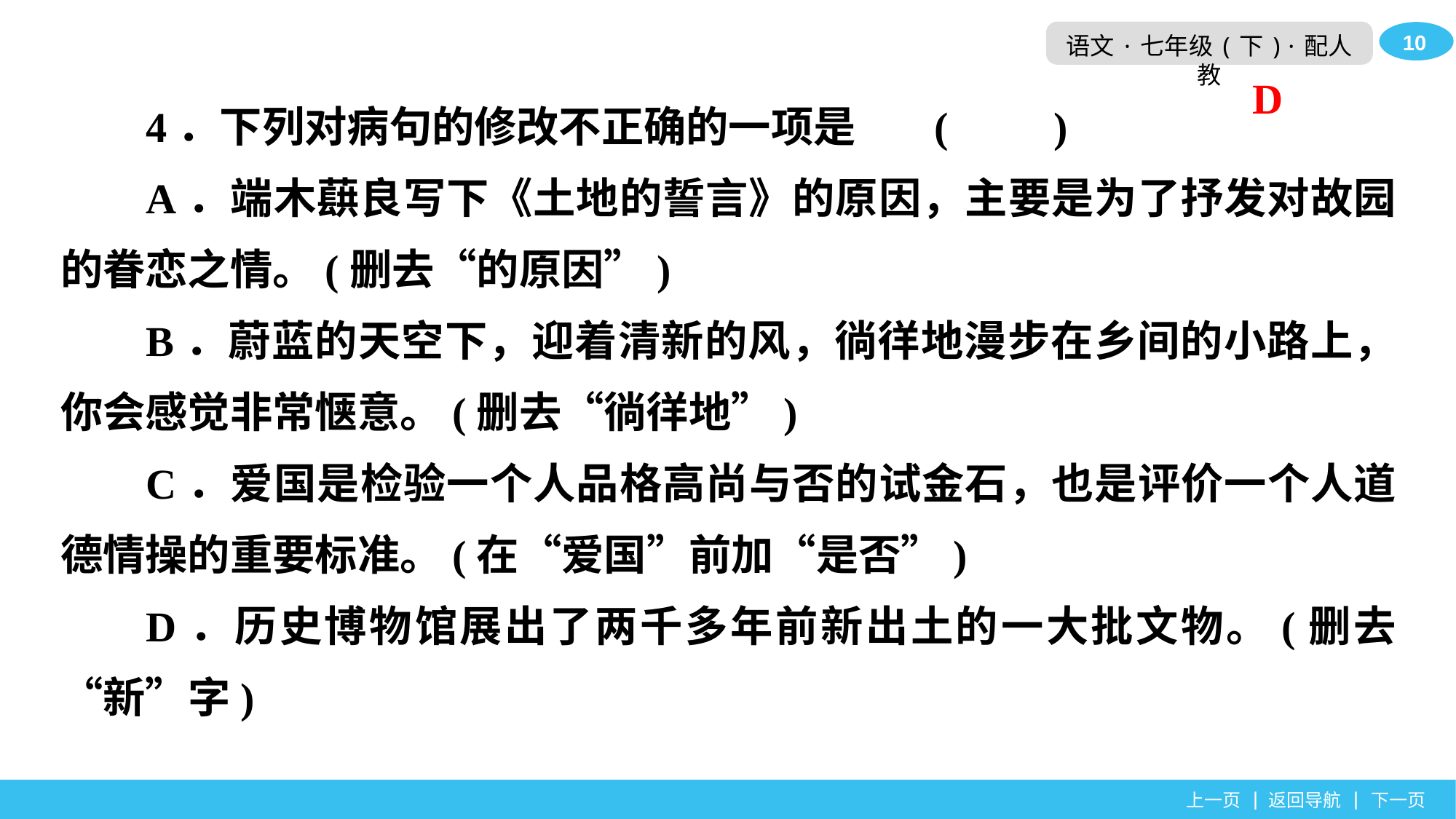

4．下列对病句的修改不正确的一项是	(　　)
A．端木蕻良写下《土地的誓言》的原因，主要是为了抒发对故园的眷恋之情。(删去“的原因”)
B．蔚蓝的天空下，迎着清新的风，徜徉地漫步在乡间的小路上，你会感觉非常惬意。(删去“徜徉地”)
C．爱国是检验一个人品格高尚与否的试金石，也是评价一个人道德情操的重要标准。(在“爱国”前加“是否”)
D．历史博物馆展出了两千多年前新出土的一大批文物。(删去“新”字)
D